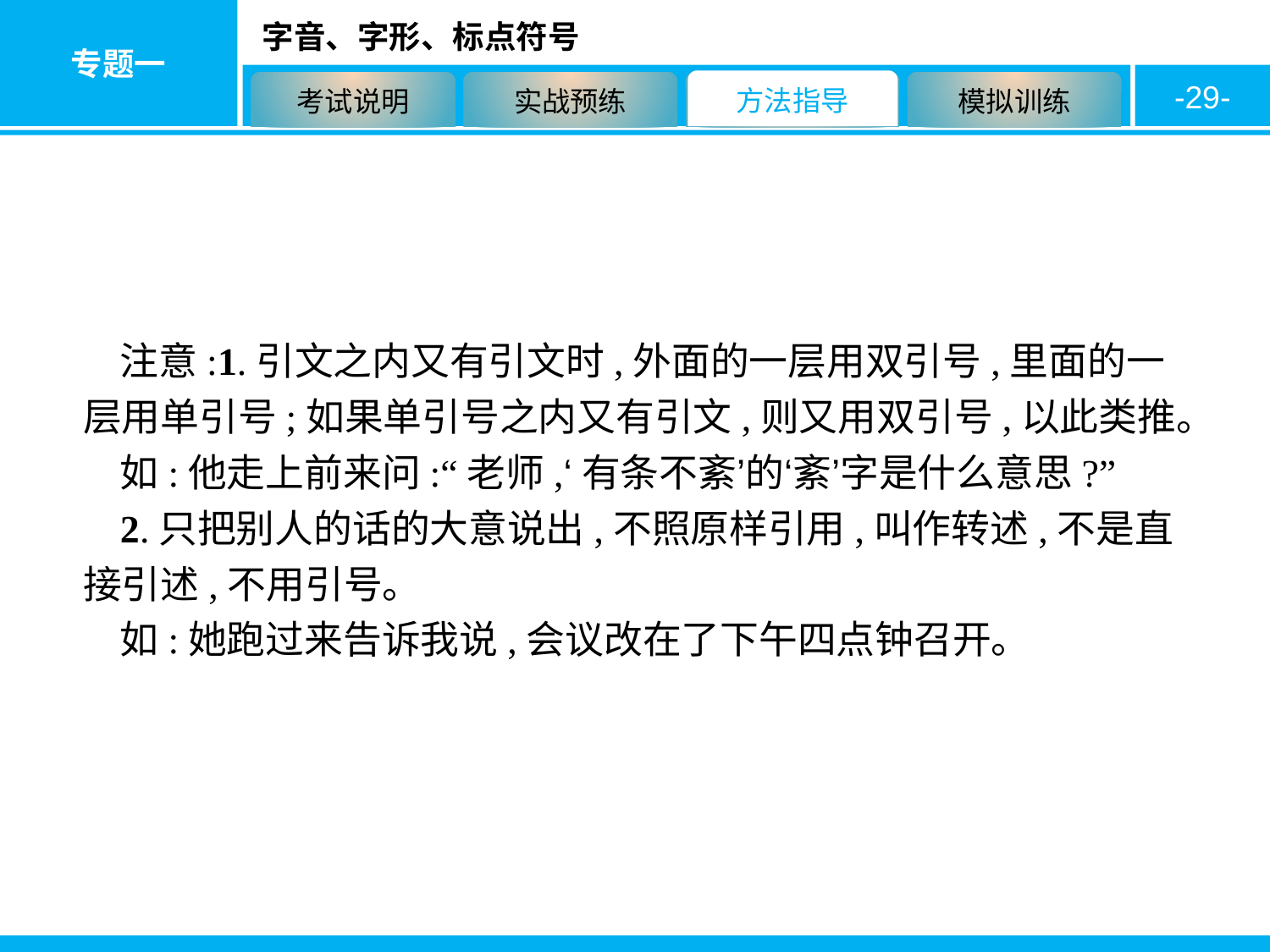

-29-
注意:1.引文之内又有引文时,外面的一层用双引号,里面的一层用单引号;如果单引号之内又有引文,则又用双引号,以此类推。
如:他走上前来问:“老师,‘有条不紊’的‘紊’字是什么意思?”
2.只把别人的话的大意说出,不照原样引用,叫作转述,不是直接引述,不用引号。
如:她跑过来告诉我说,会议改在了下午四点钟召开。